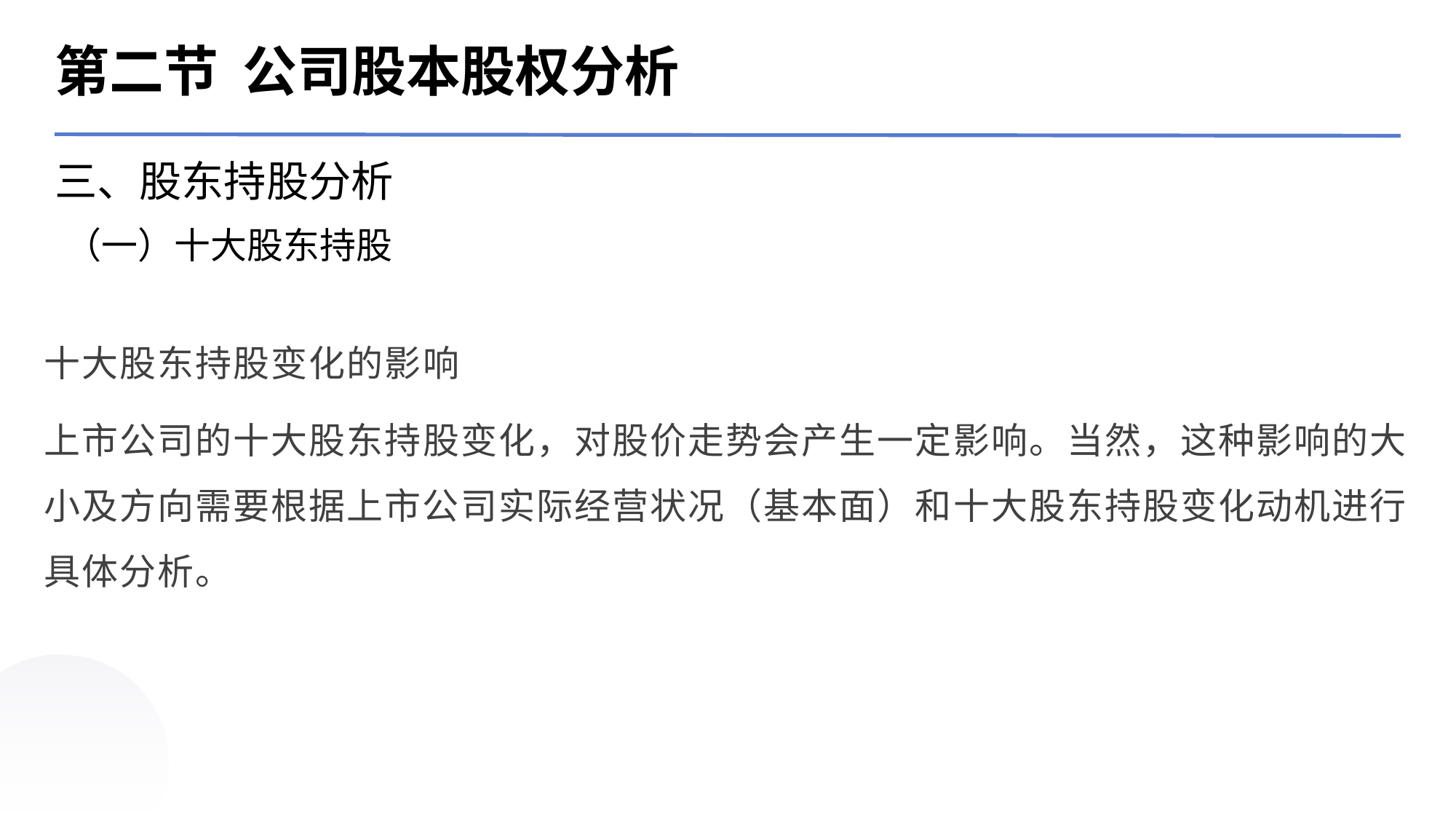

第二节  公司股本股权分析
三、股东持股分析

（一）十大股东持股
十大股东持股变化的影响
上市公司的十大股东持股变化，对股价走势会产生一定影响。当然，这种影响的大小及方向需要根据上市公司实际经营状况（基本面）和十大股东持股变化动机进行具体分析。

34